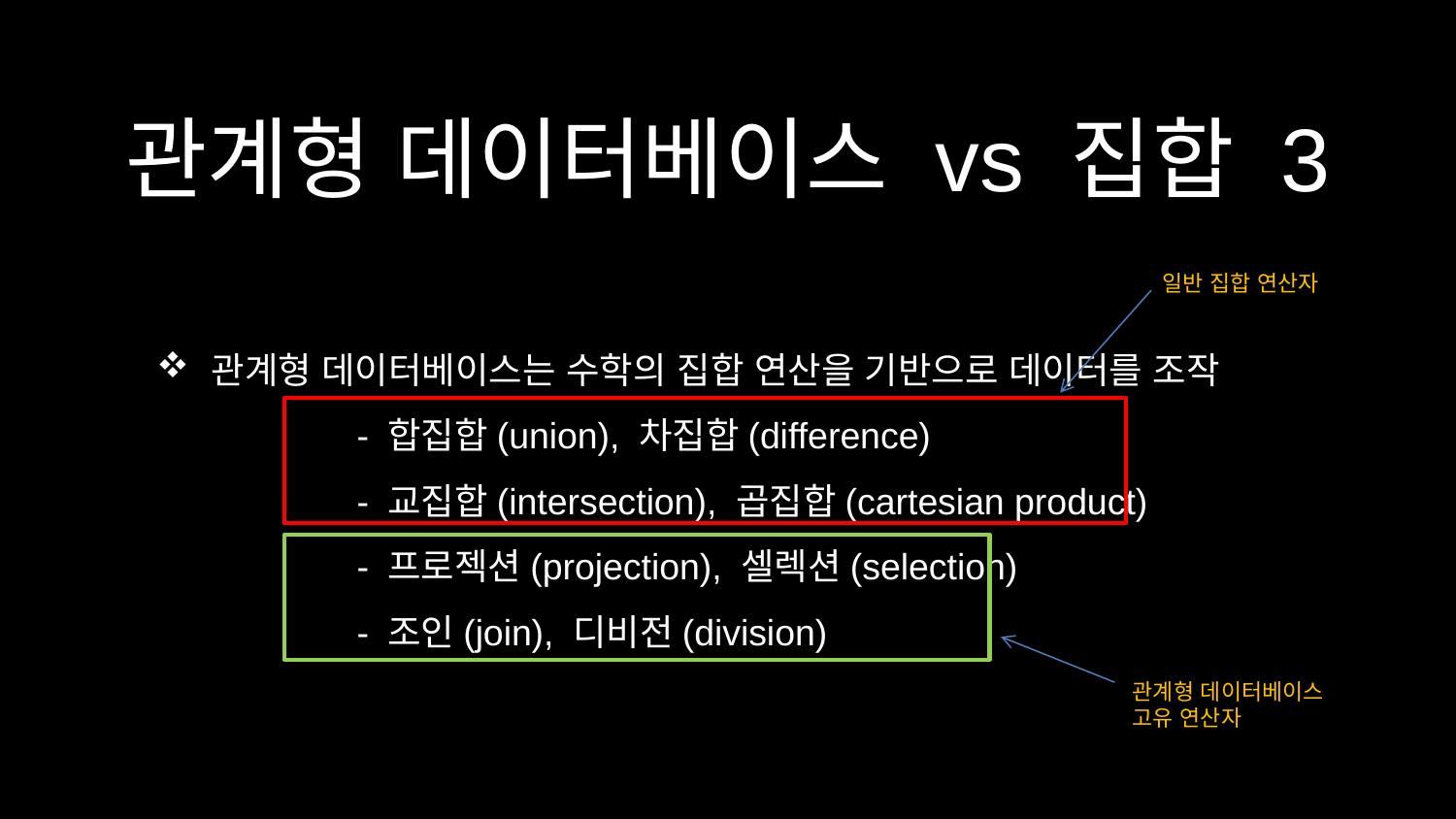

# 관계형 데이터베이스 vs 집합 3
일반 집합 연산자
관계형 데이터베이스는 수학의 집합 연산을 기반으로 데이터를 조작
	- 합집합(union), 차집합(difference)
	- 교집합(intersection), 곱집합(cartesian product)
	- 프로젝션(projection), 셀렉션(selection)
	- 조인(join), 디비전(division)

관계형 데이터베이스
고유 연산자